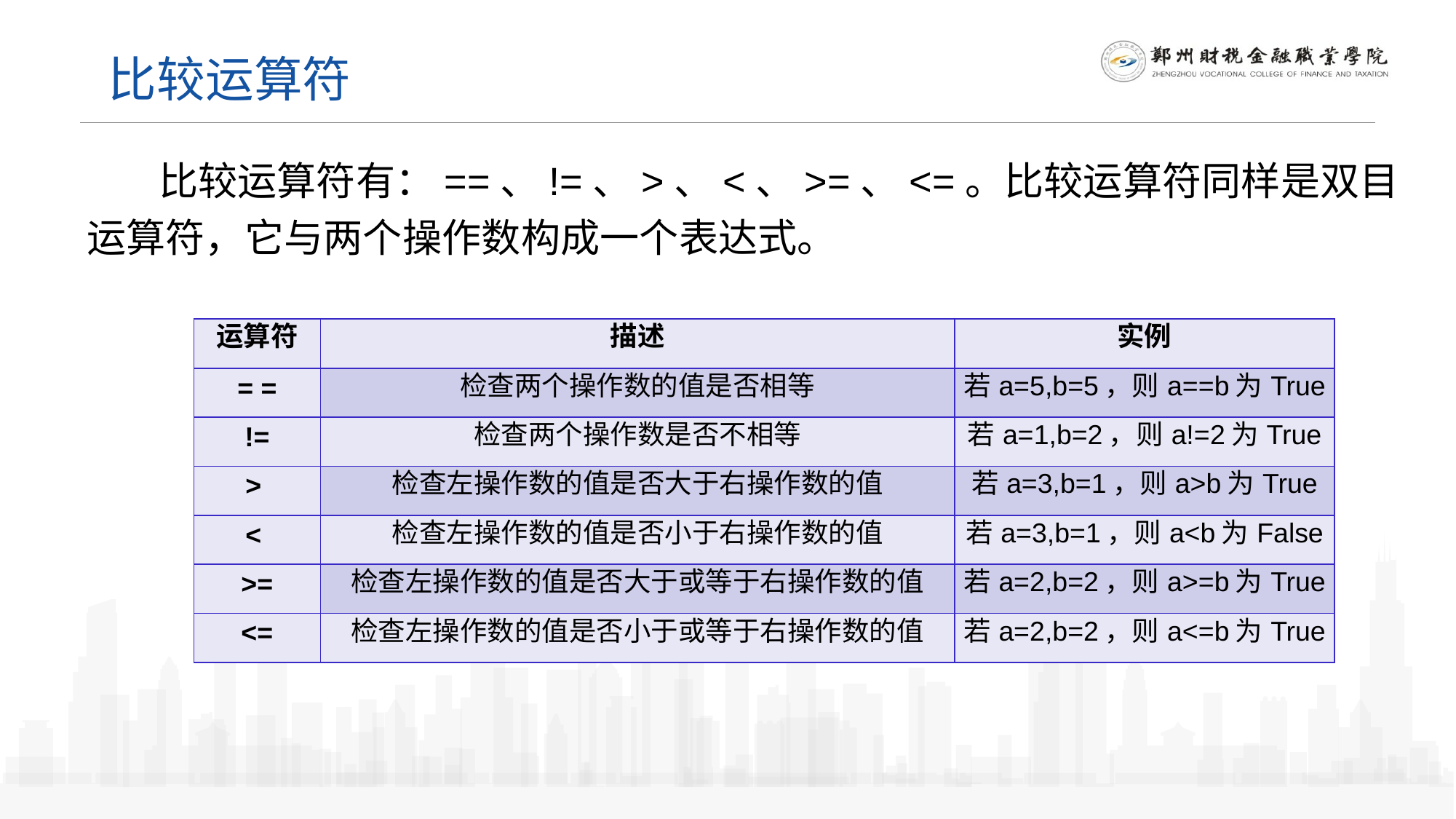

比较运算符
       比较运算符有：==、!=、>、<、>=、<=。比较运算符同样是双目运算符，它与两个操作数构成一个表达式。
| 运算符 | 描述 | 实例 |
| --- | --- | --- |
| = = | 检查两个操作数的值是否相等 | 若a=5,b=5，则a==b为True |
| != | 检查两个操作数是否不相等 | 若a=1,b=2，则a!=2为True |
| > | 检查左操作数的值是否大于右操作数的值 | 若a=3,b=1，则a>b为True |
| < | 检查左操作数的值是否小于右操作数的值 | 若a=3,b=1，则a<b为False |
| >= | 检查左操作数的值是否大于或等于右操作数的值 | 若a=2,b=2，则a>=b为True |
| <= | 检查左操作数的值是否小于或等于右操作数的值 | 若a=2,b=2，则a<=b为True |